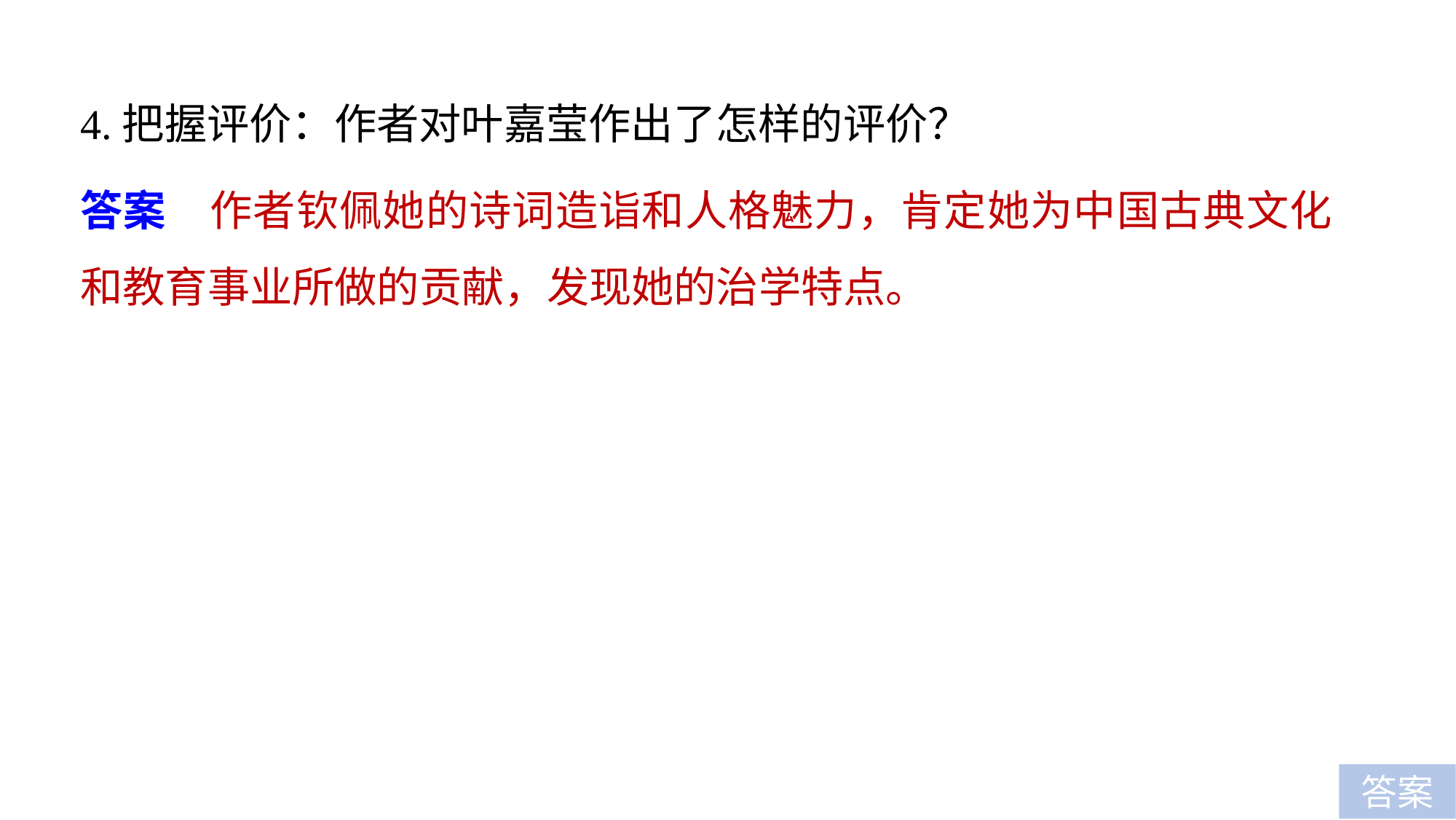

4.把握评价：作者对叶嘉莹作出了怎样的评价？
答案　作者钦佩她的诗词造诣和人格魅力，肯定她为中国古典文化和教育事业所做的贡献，发现她的治学特点。
答案